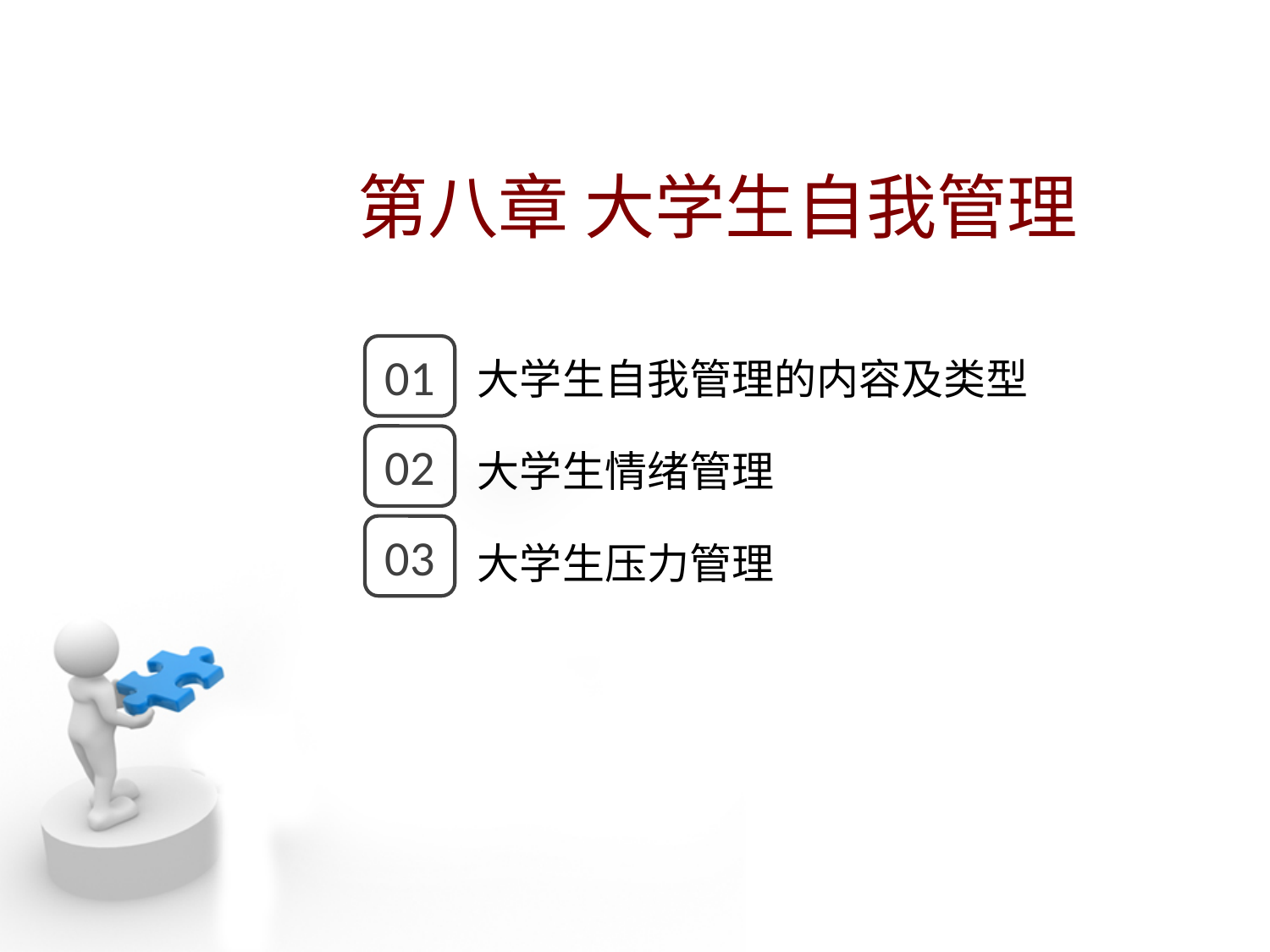

第八章 大学生自我管理
点击添加文本
01
大学生自我管理的内容及类型
点击添加文本
02
大学生情绪管理
03
大学生压力管理
点击添加文本
点击添加文本